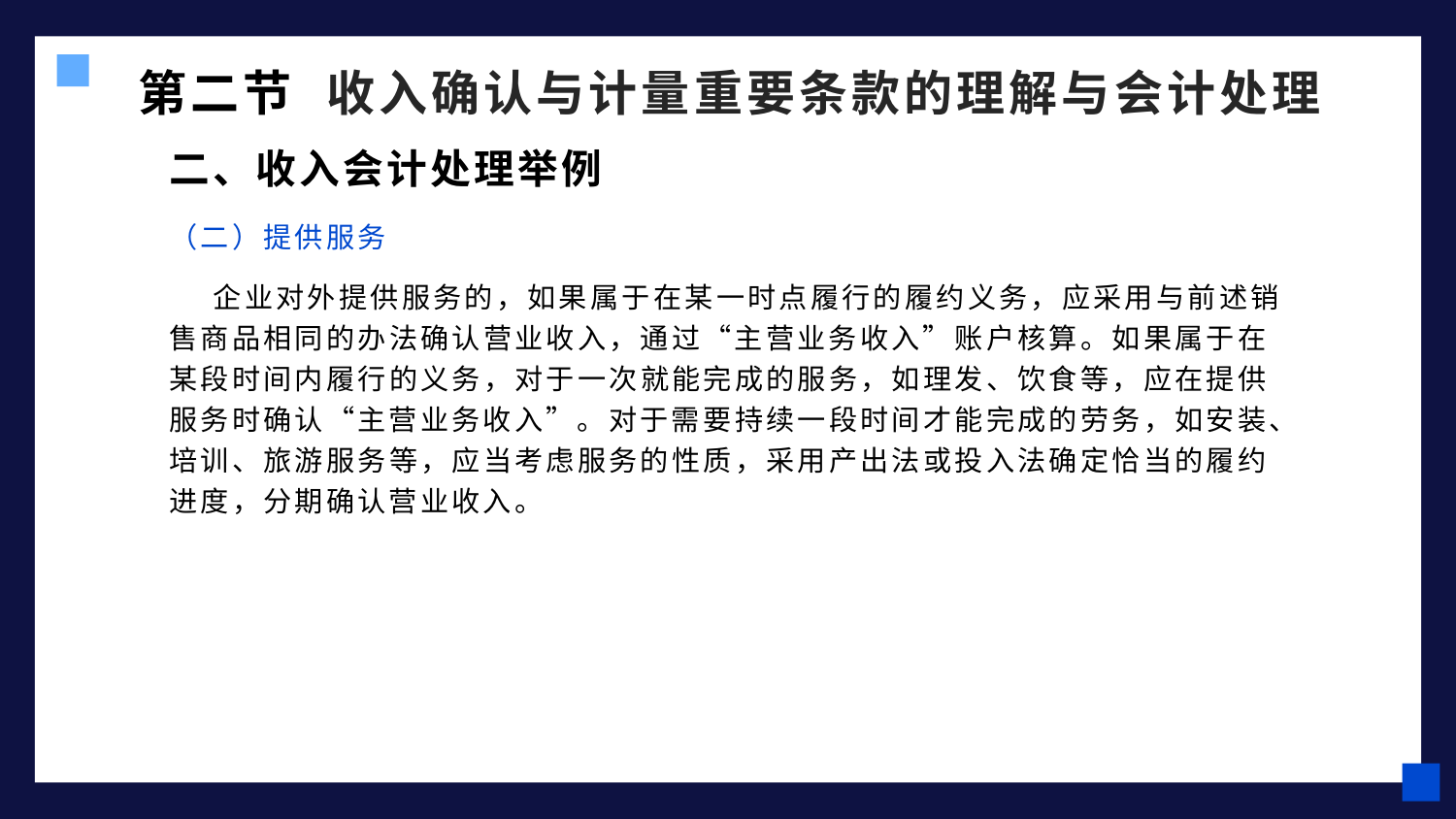

第二节  收入确认与计量重要条款的理解与会计处理
二、收入会计处理举例
（二）提供服务
    企业对外提供服务的，如果属于在某一时点履行的履约义务，应采用与前述销售商品相同的办法确认营业收入，通过“主营业务收入”账户核算。如果属于在某段时间内履行的义务，对于一次就能完成的服务，如理发、饮食等，应在提供服务时确认“主营业务收入”。对于需要持续一段时间才能完成的劳务，如安装、培训、旅游服务等，应当考虑服务的性质，采用产出法或投入法确定恰当的履约进度，分期确认营业收入。